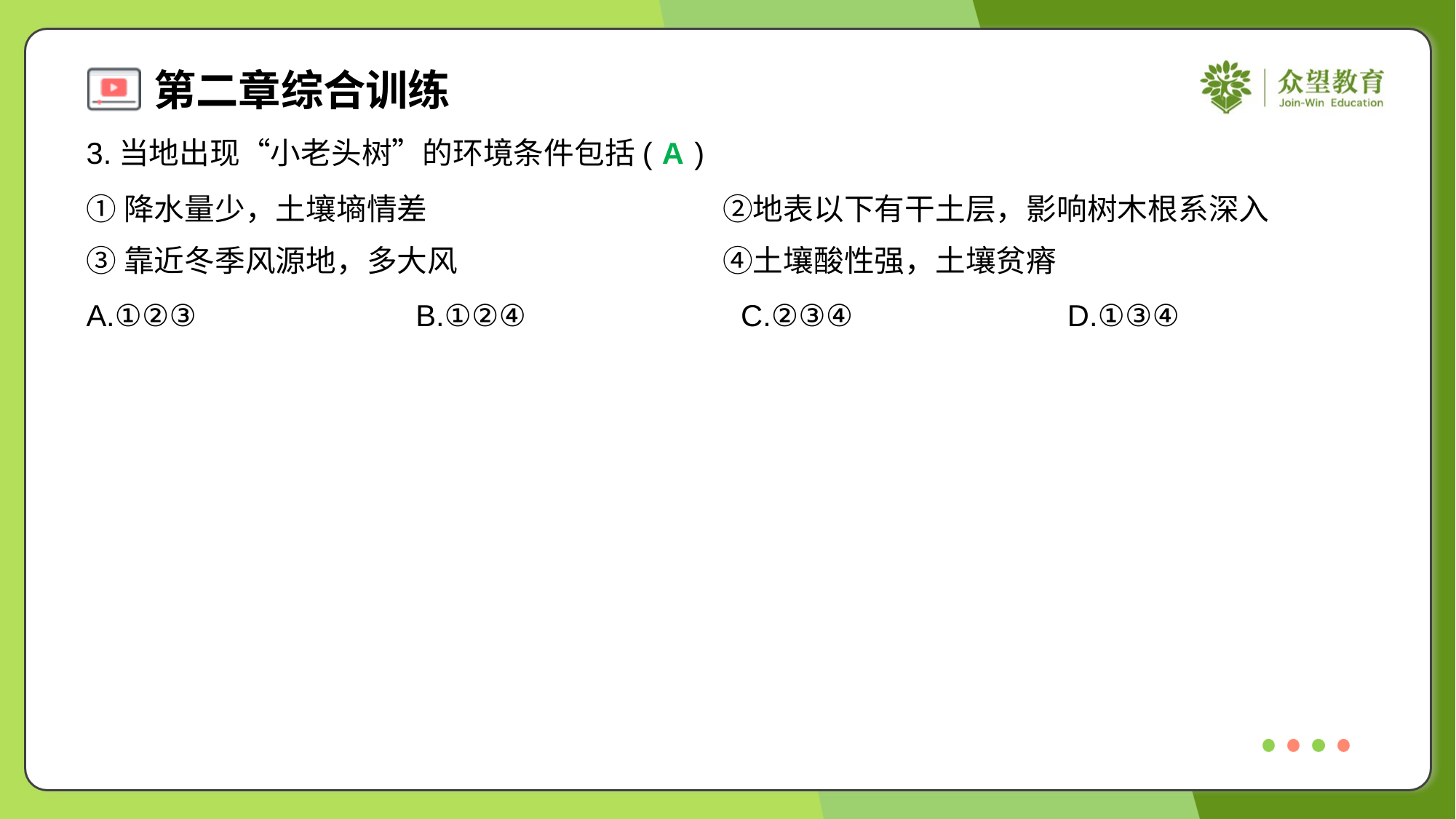

3.当地出现“小老头树”的环境条件包括(     )
A
①降水量少，土壤墒情差	②地表以下有干土层，影响树木根系深入
③靠近冬季风源地，多大风	④土壤酸性强，土壤贫瘠
A.①②③	B.①②④	C.②③④	D.①③④